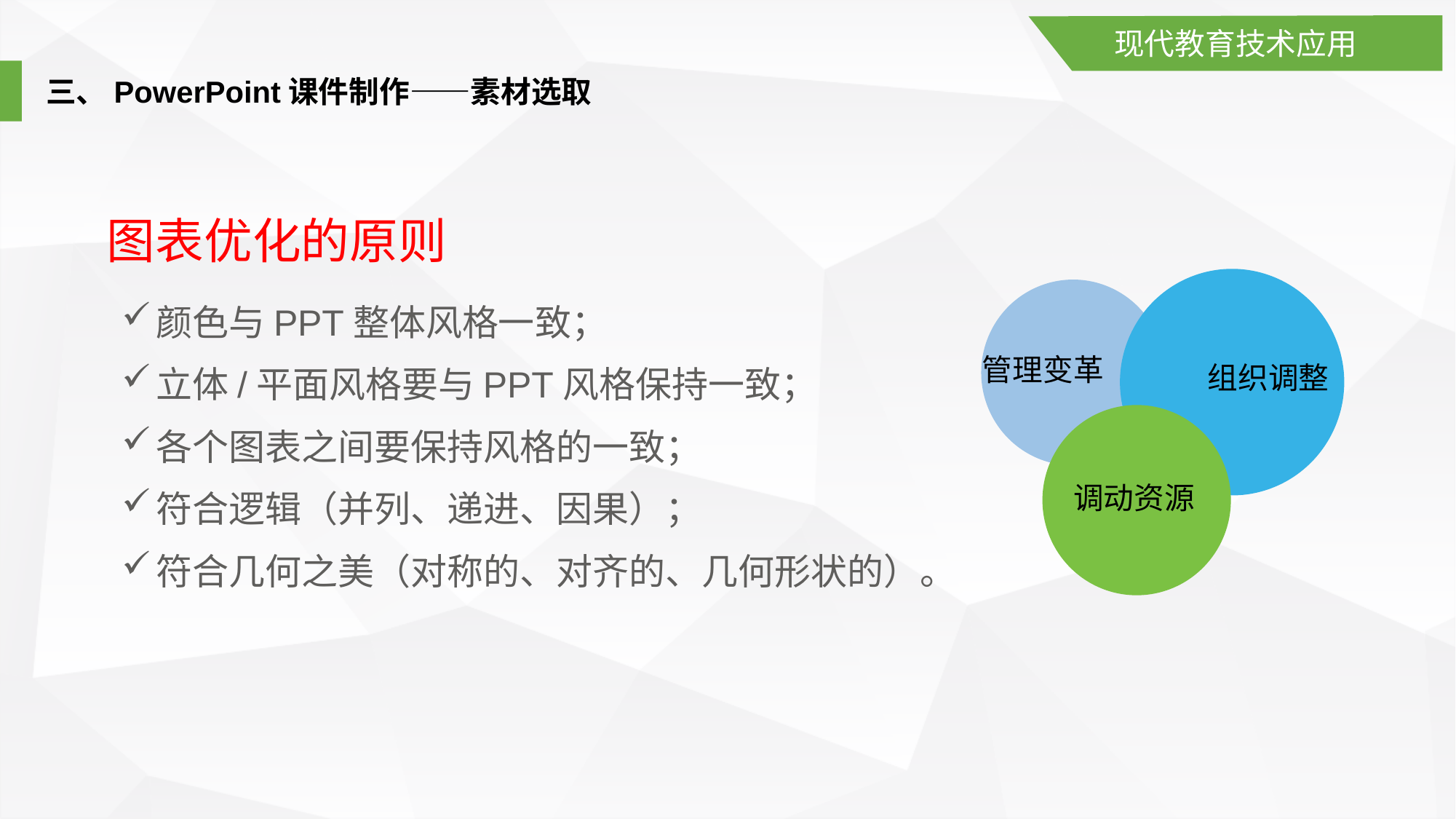

现代教育技术应用

三、PowerPoint课件制作——素材选取
图表优化的原则

管理变革
组织调整

调动资源
颜色与PPT整体风格一致；
立体/平面风格要与PPT风格保持一致；
各个图表之间要保持风格的一致；
符合逻辑（并列、递进、因果）；
符合几何之美（对称的、对齐的、几何形状的）。